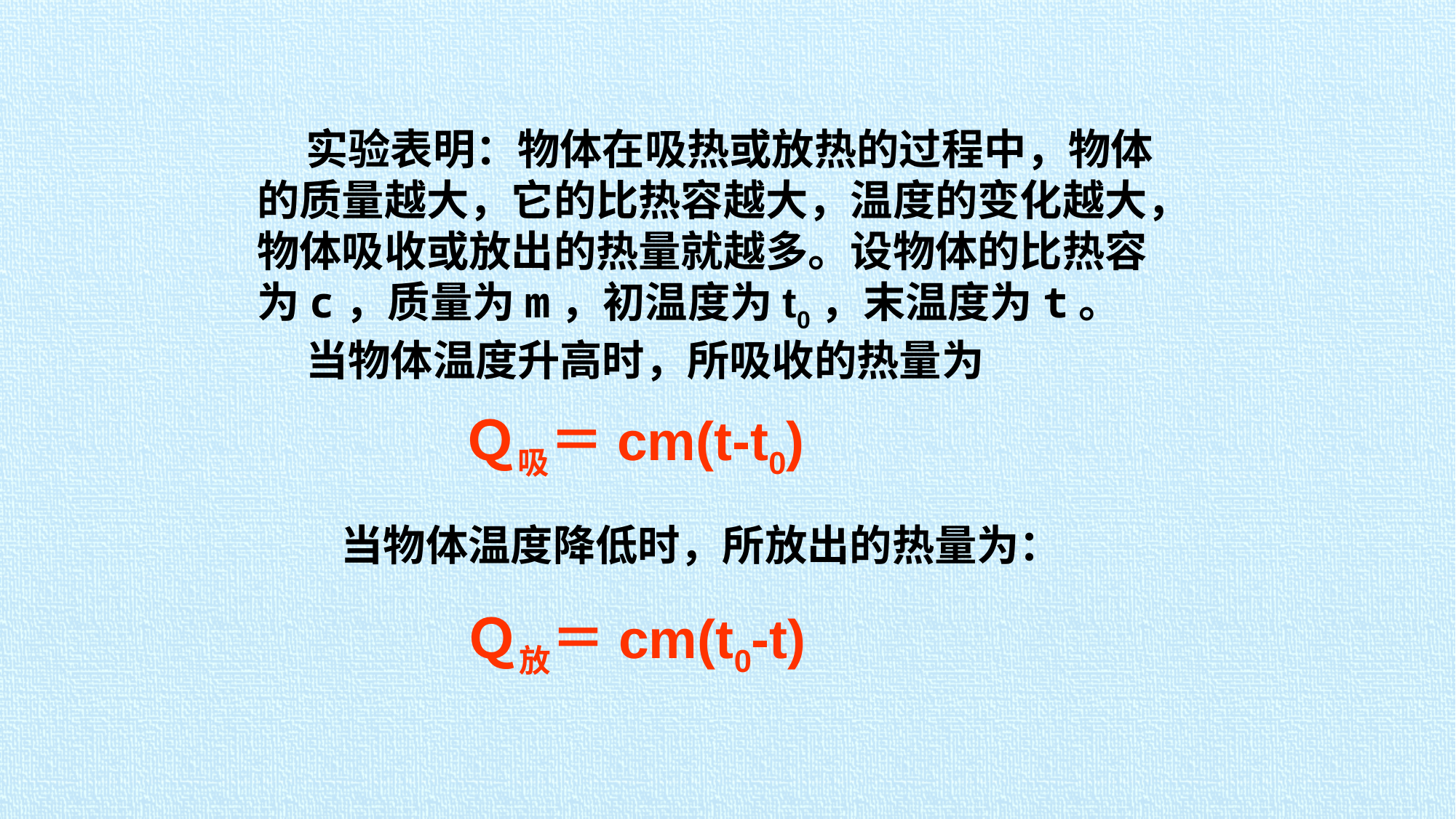

实验表明：物体在吸热或放热的过程中，物体的质量越大，它的比热容越大，温度的变化越大，物体吸收或放出的热量就越多。设物体的比热容为c，质量为m，初温度为t0，末温度为t。
    当物体温度升高时，所吸收的热量为

Ｑ吸＝cm(t-t0)

 当物体温度降低时，所放出的热量为：
Ｑ放＝cm(t0-t)